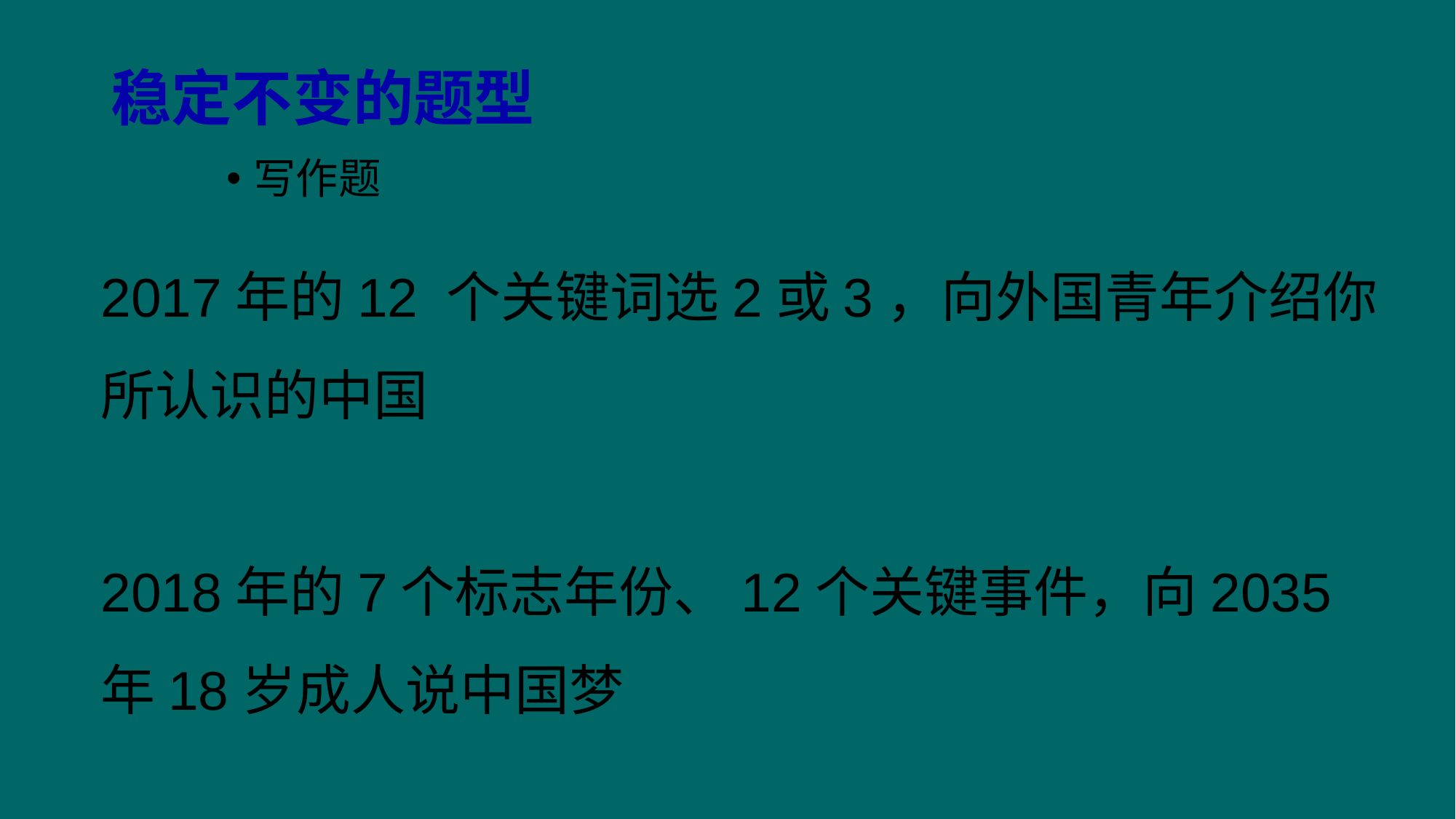

# 稳定不变的题型
写作题
2017年的12 个关键词选2或3，向外国青年介绍你所认识的中国

2018年的7个标志年份、12个关键事件，向2035年18岁成人说中国梦